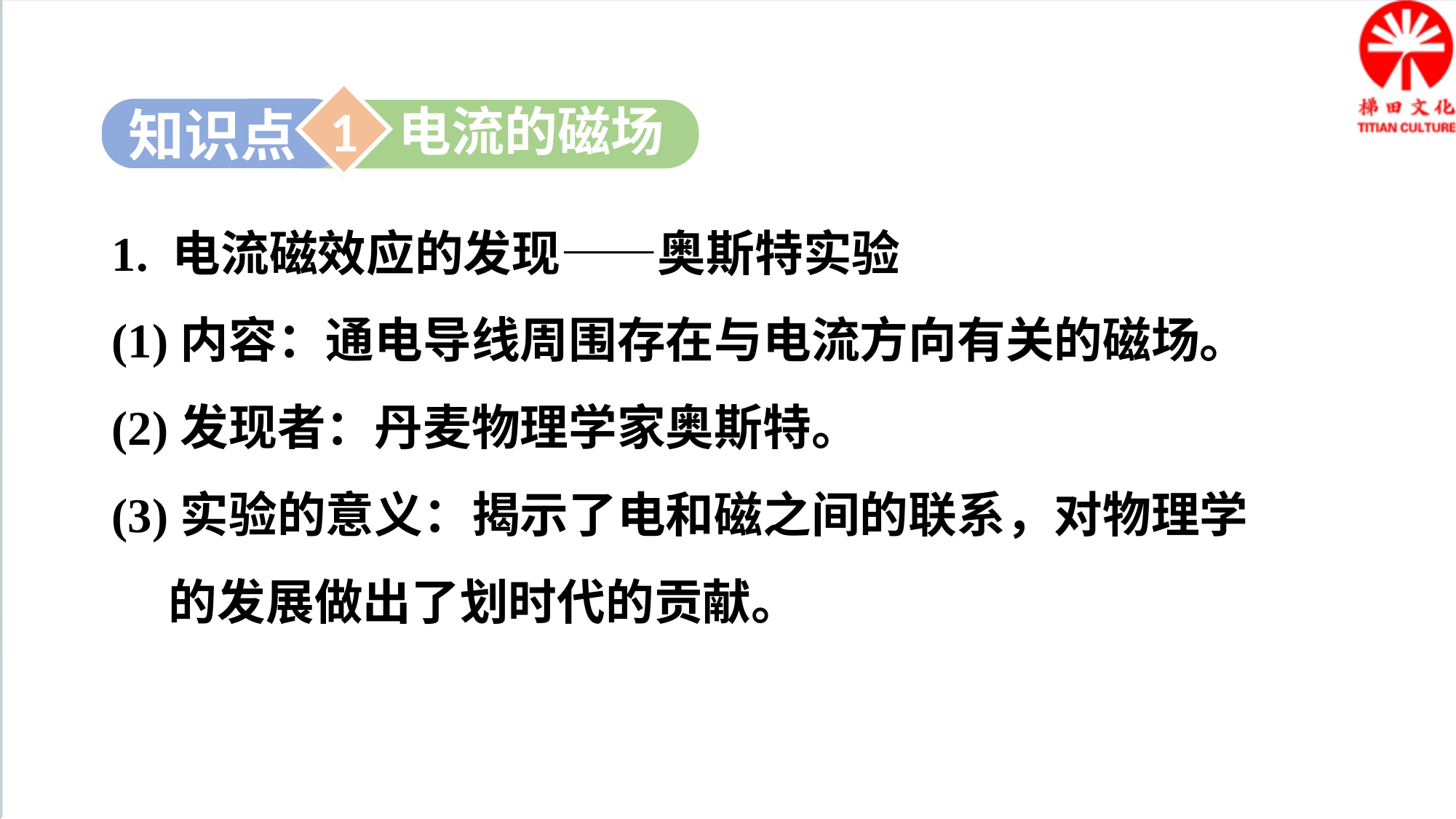

1
电流的磁场
知识点

1. 电流磁效应的发现——奥斯特实验
(1)内容：通电导线周围存在与电流方向有关的磁场。
(2)发现者：丹麦物理学家奥斯特。
(3)实验的意义：揭示了电和磁之间的联系，对物理学的发展做出了划时代的贡献。